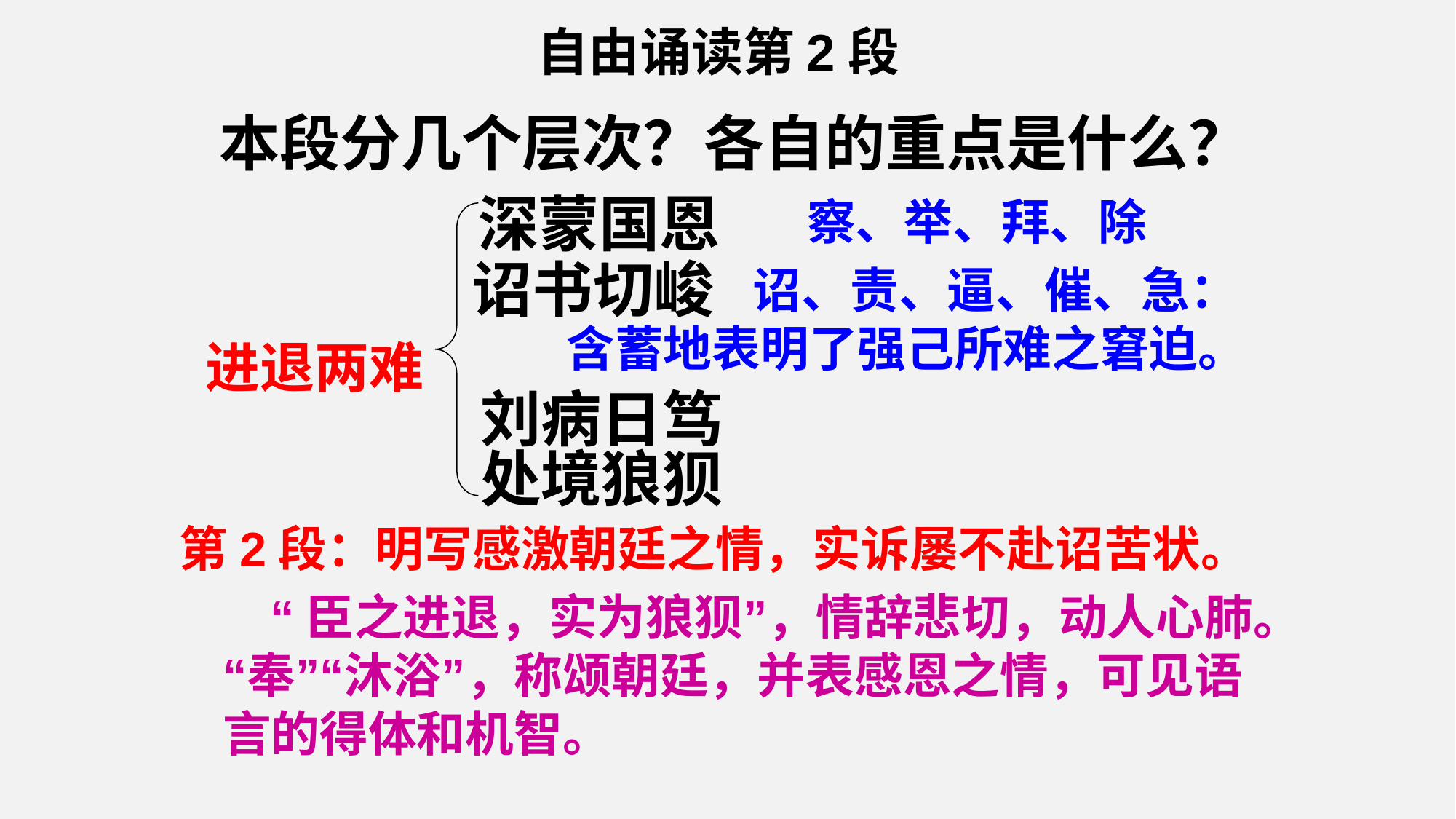

自由诵读第2段
本段分几个层次？各自的重点是什么？
深蒙国恩
察、举、拜、除

诏书切峻
             诏、责、逼、催、急：含蓄地表明了强己所难之窘迫。
进退两难
刘病日笃
处境狼狈
第2段：明写感激朝廷之情，实诉屡不赴诏苦状。
    “臣之进退，实为狼狈”，情辞悲切，动人心肺。“奉”“沐浴”，称颂朝廷，并表感恩之情，可见语言的得体和机智。